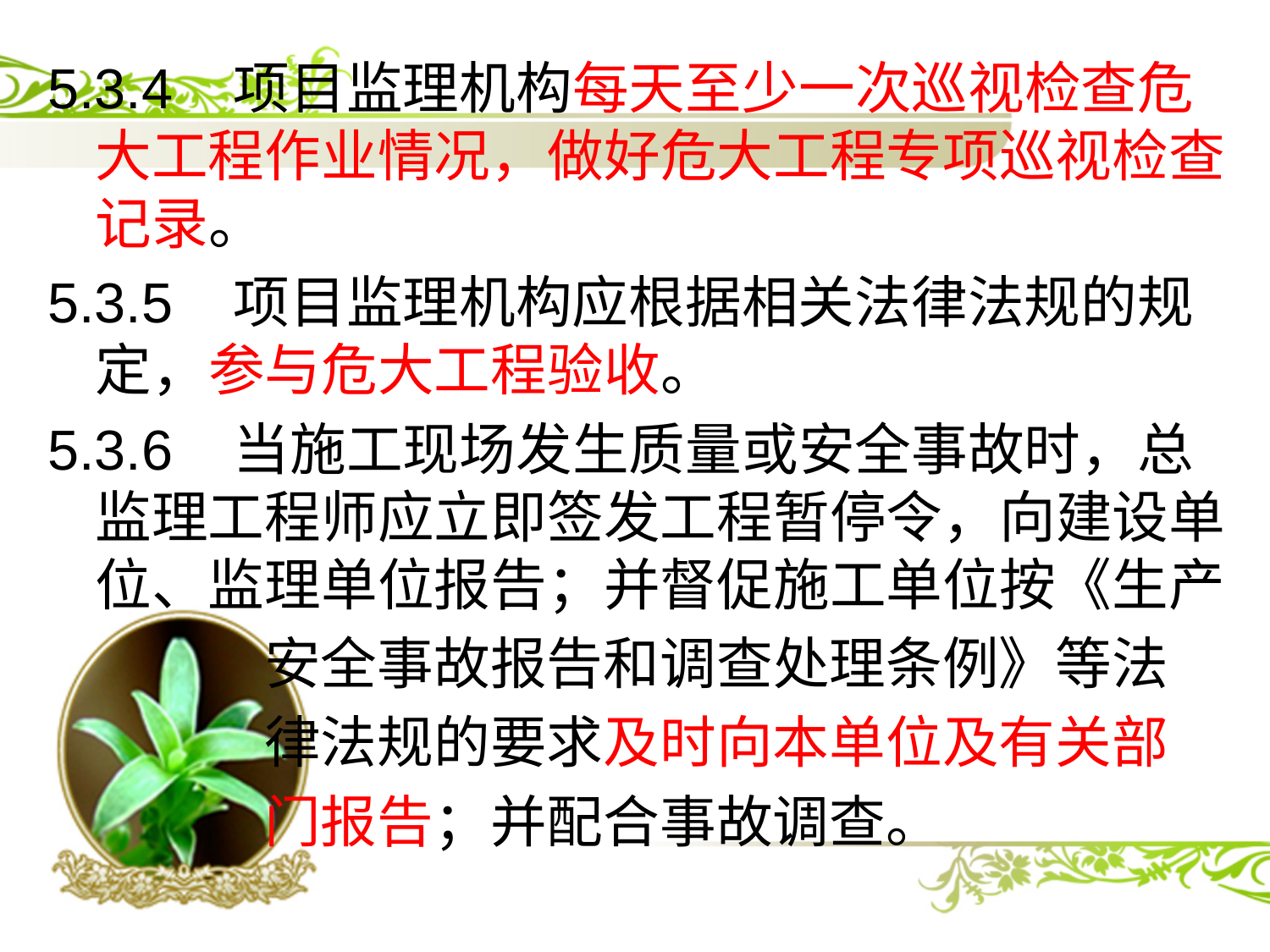

5.3.4   项目监理机构每天至少一次巡视检查危大工程作业情况，做好危大工程专项巡视检查记录。
5.3.5   项目监理机构应根据相关法律法规的规定，参与危大工程验收。
5.3.6   当施工现场发生质量或安全事故时，总监理工程师应立即签发工程暂停令，向建设单位、监理单位报告；并督促施工单位按《生产
                安全事故报告和调查处理条例》等法
                律法规的要求及时向本单位及有关部
                门报告；并配合事故调查。